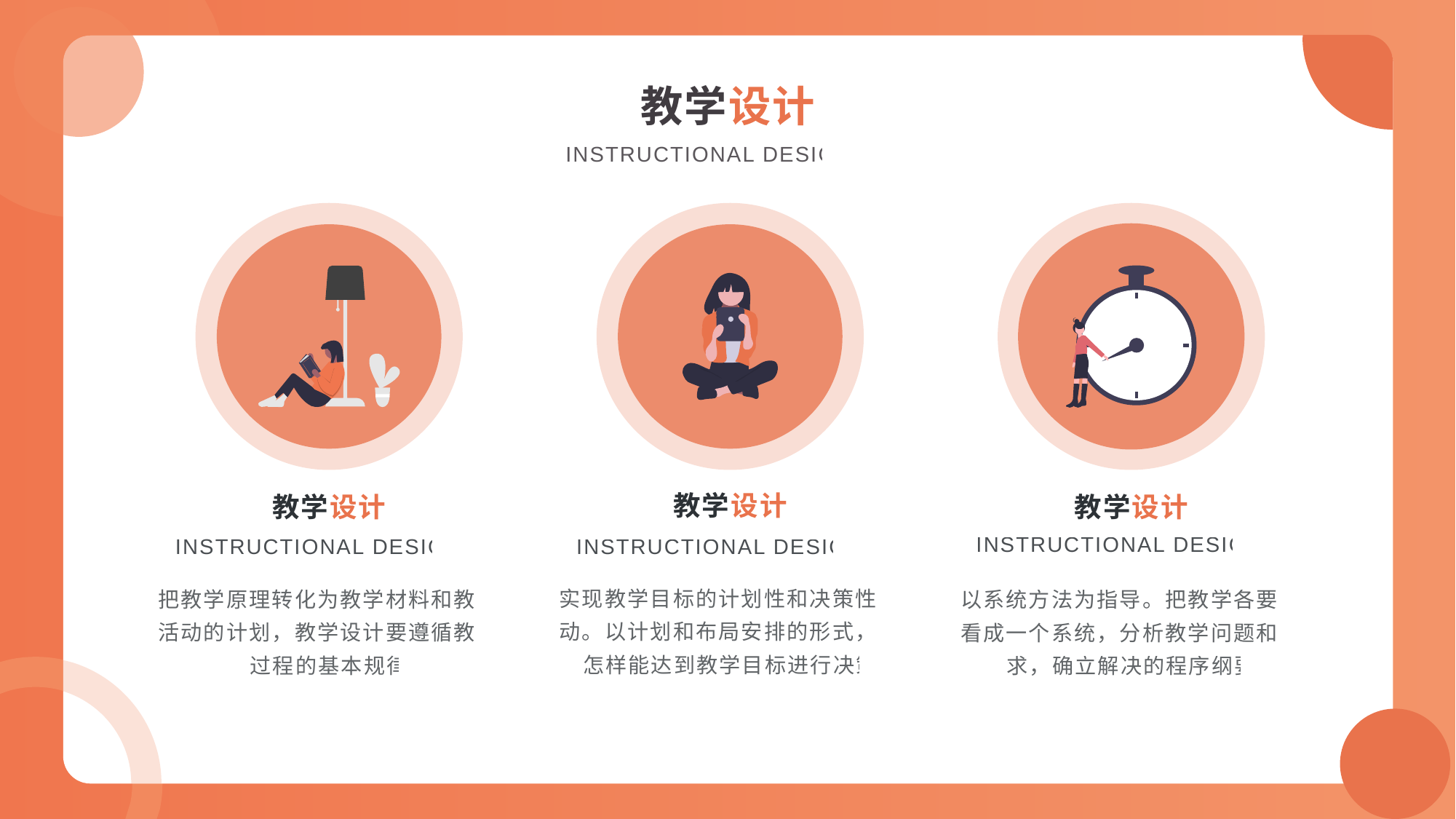

教学设计
INSTRUCTIONAL DESIGN

教学设计
INSTRUCTIONAL DESIGN
把教学原理转化为教学材料和教学活动的计划，教学设计要遵循教学过程的基本规律

教学设计
INSTRUCTIONAL DESIGN
实现教学目标的计划性和决策性活动。以计划和布局安排的形式，对怎样能达到教学目标进行决策

教学设计
INSTRUCTIONAL DESIGN
以系统方法为指导。把教学各要素看成一个系统，分析教学问题和需求，确立解决的程序纲要